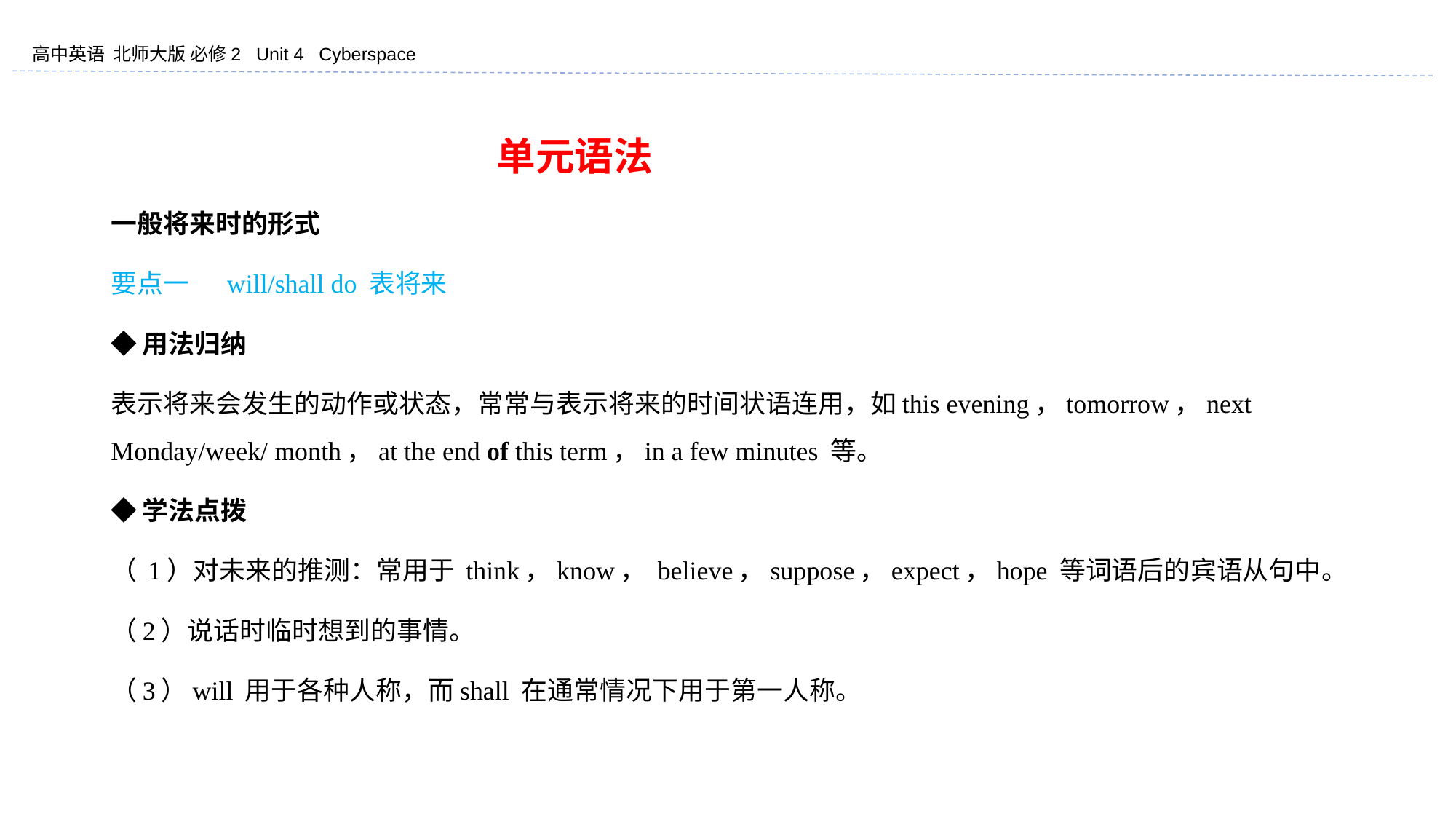

单元语法
一般将来时的形式
要点一 　will/shall do 表将来
◆用法归纳
表示将来会发生的动作或状态，常常与表示将来的时间状语连用，如this evening，tomorrow，next Monday/week/ month，at the end of this term，in a few minutes 等。
◆学法点拨
（ 1）对未来的推测：常用于 think，know， believe，suppose，expect，hope 等词语后的宾语从句中。
（2）说话时临时想到的事情。
（3）will 用于各种人称，而shall 在通常情况下用于第一人称。